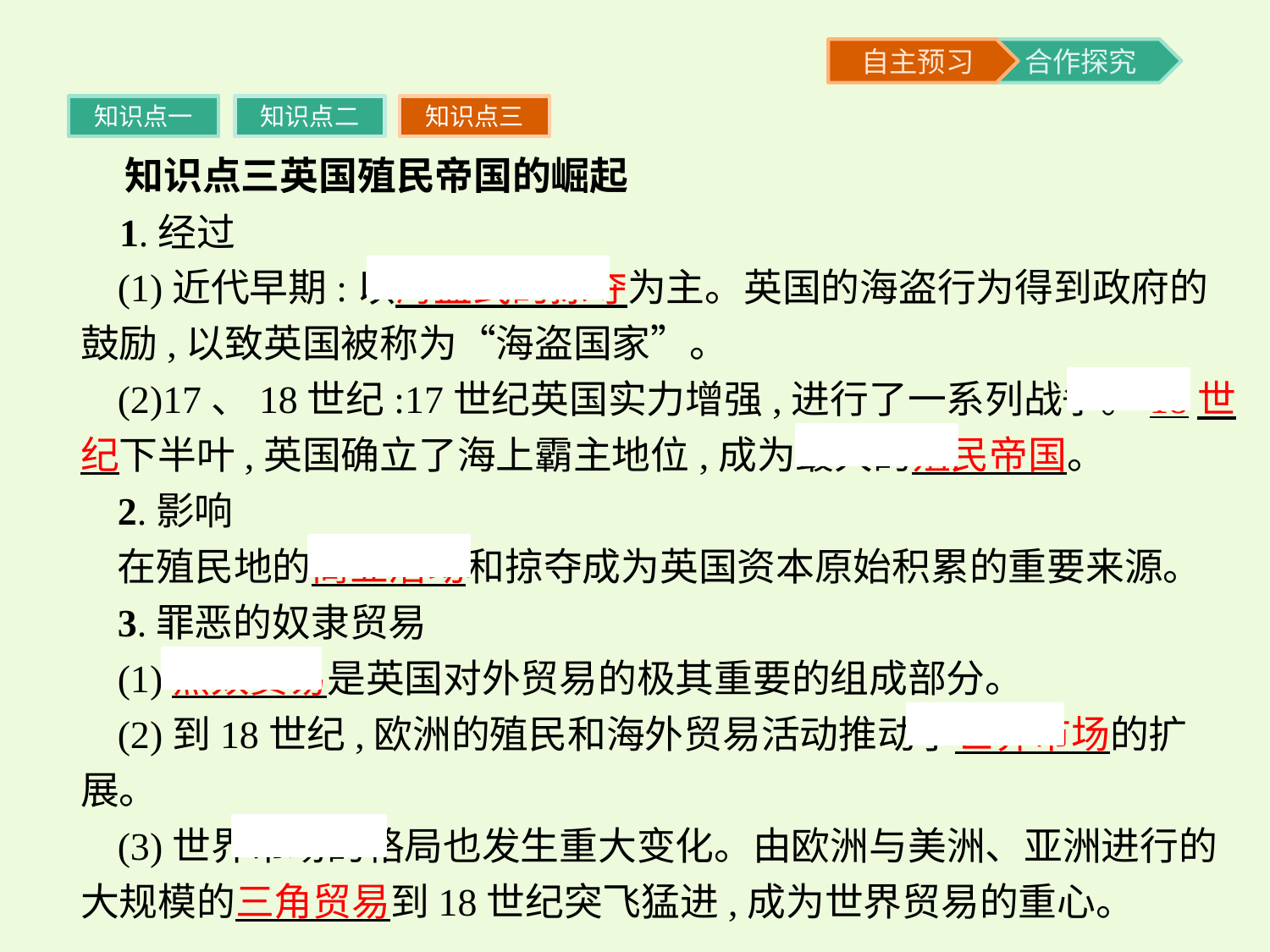

知识点一
知识点二
知识点三
    知识点三英国殖民帝国的崛起
    1.经过
(1)近代早期:以海盗式的掠夺为主。英国的海盗行为得到政府的鼓励,以致英国被称为“海盗国家”。
(2)17、18世纪:17世纪英国实力增强,进行了一系列战争。18世纪下半叶,英国确立了海上霸主地位,成为最大的殖民帝国。
2.影响
在殖民地的商业活动和掠夺成为英国资本原始积累的重要来源。
3.罪恶的奴隶贸易
(1)黑奴贸易是英国对外贸易的极其重要的组成部分。
(2)到18世纪,欧洲的殖民和海外贸易活动推动了世界市场的扩展。
(3)世界市场的格局也发生重大变化。由欧洲与美洲、亚洲进行的大规模的三角贸易到18世纪突飞猛进,成为世界贸易的重心。